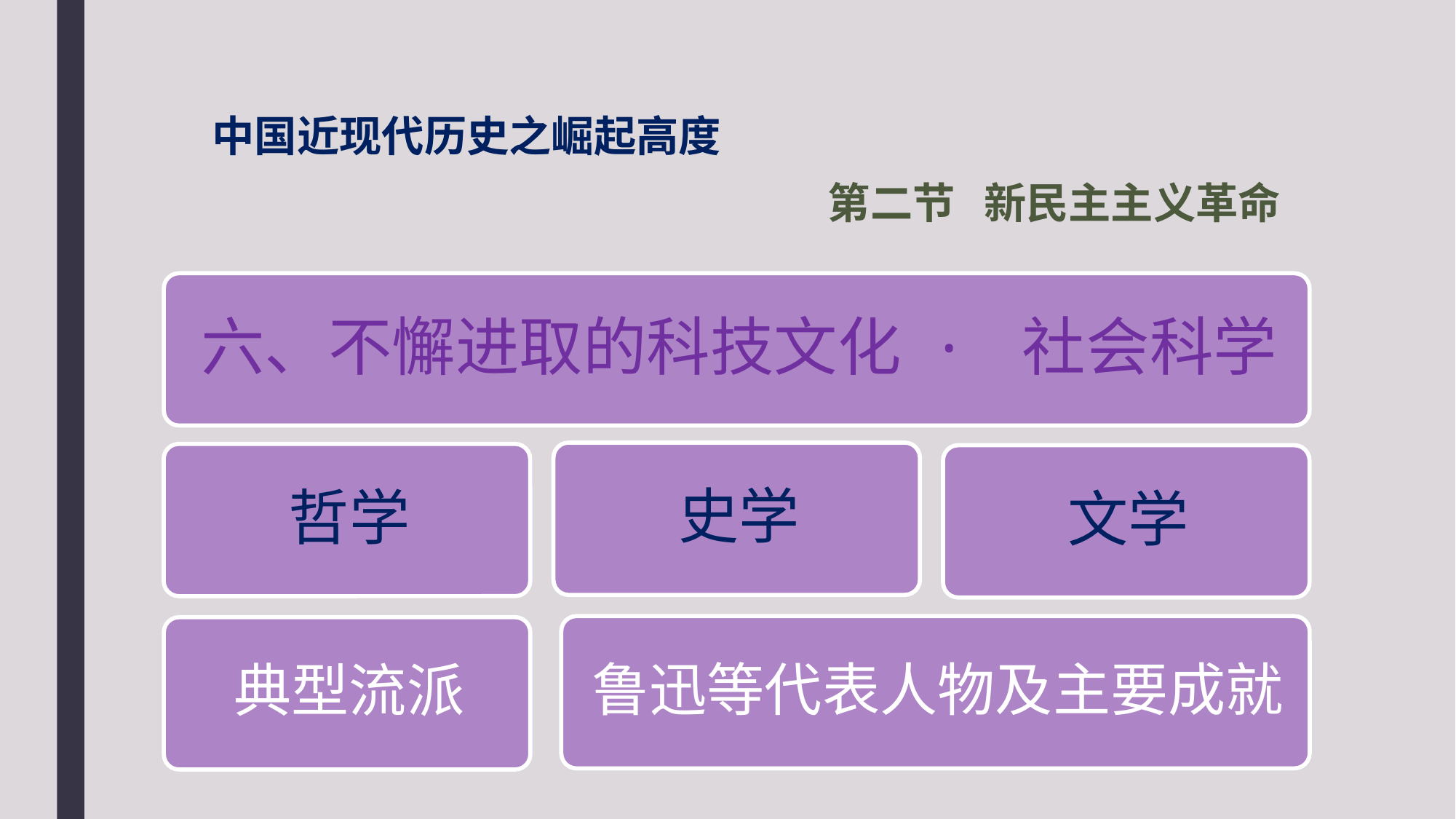

# 中国近现代历史之崛起高度
第二节   新民主主义革命
六、不懈进取的科技文化 · 社会科学
鲁迅等代表人物及主要成就
典型流派
史学
文学
哲学